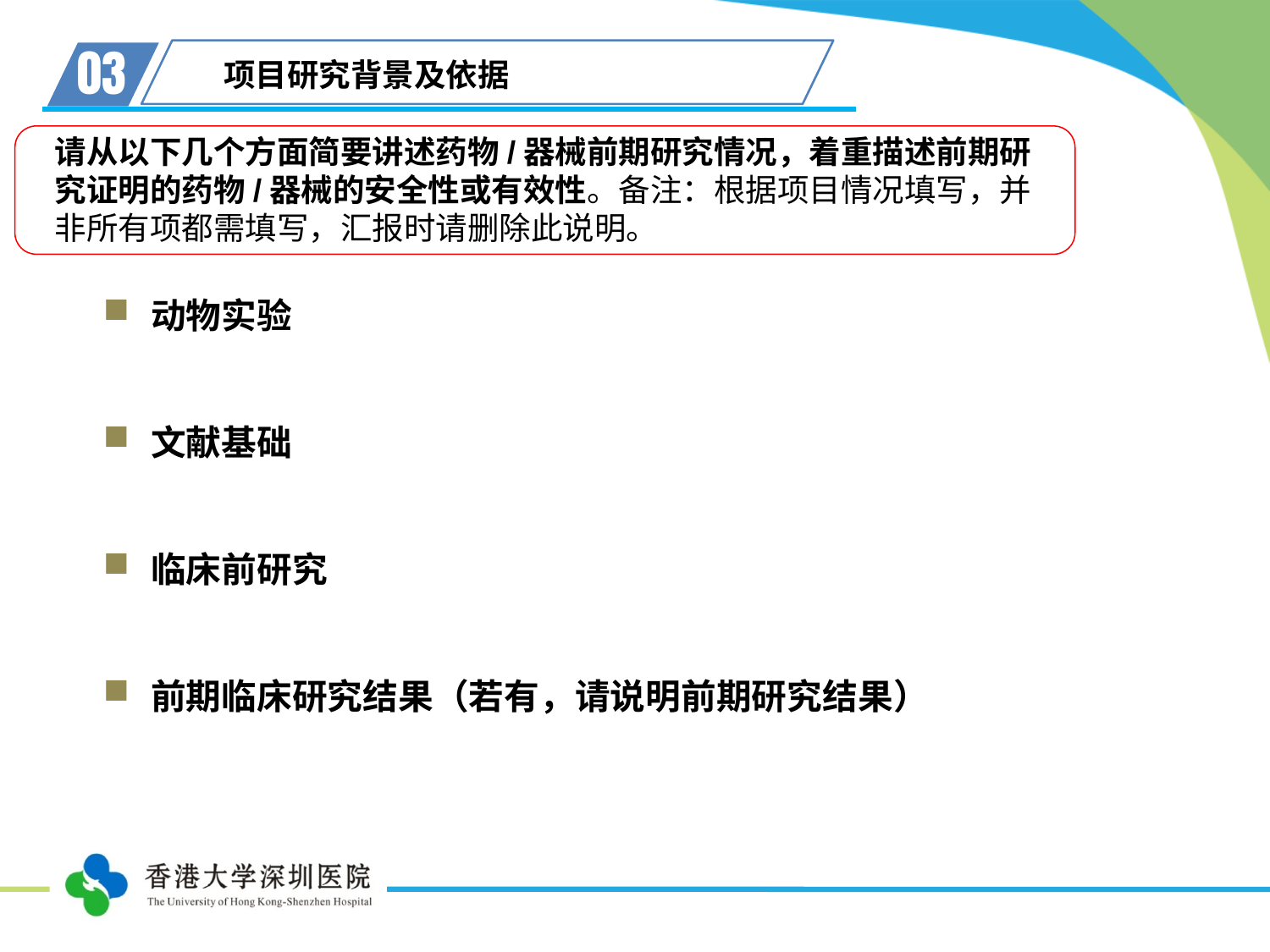

03

项目研究背景及依据

请从以下几个方面简要讲述药物/器械前期研究情况，着重描述前期研究证明的药物/器械的安全性或有效性。备注：根据项目情况填写，并非所有项都需填写，汇报时请删除此说明。
动物实验

文献基础

临床前研究

前期临床研究结果（若有，请说明前期研究结果）